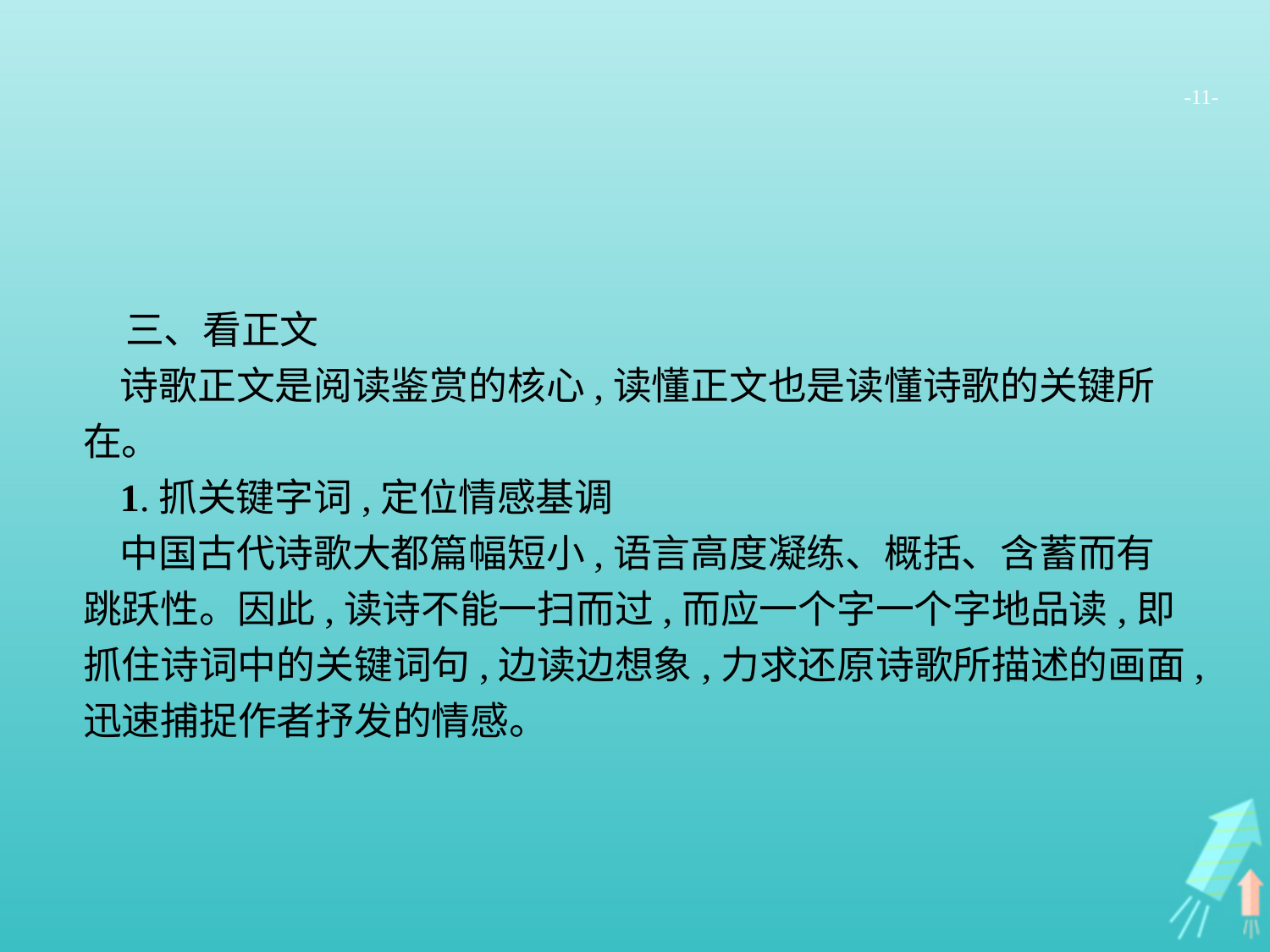

-11-
三、看正文
诗歌正文是阅读鉴赏的核心,读懂正文也是读懂诗歌的关键所在。
1.抓关键字词,定位情感基调
中国古代诗歌大都篇幅短小,语言高度凝练、概括、含蓄而有跳跃性。因此,读诗不能一扫而过,而应一个字一个字地品读,即抓住诗词中的关键词句,边读边想象,力求还原诗歌所描述的画面,迅速捕捉作者抒发的情感。